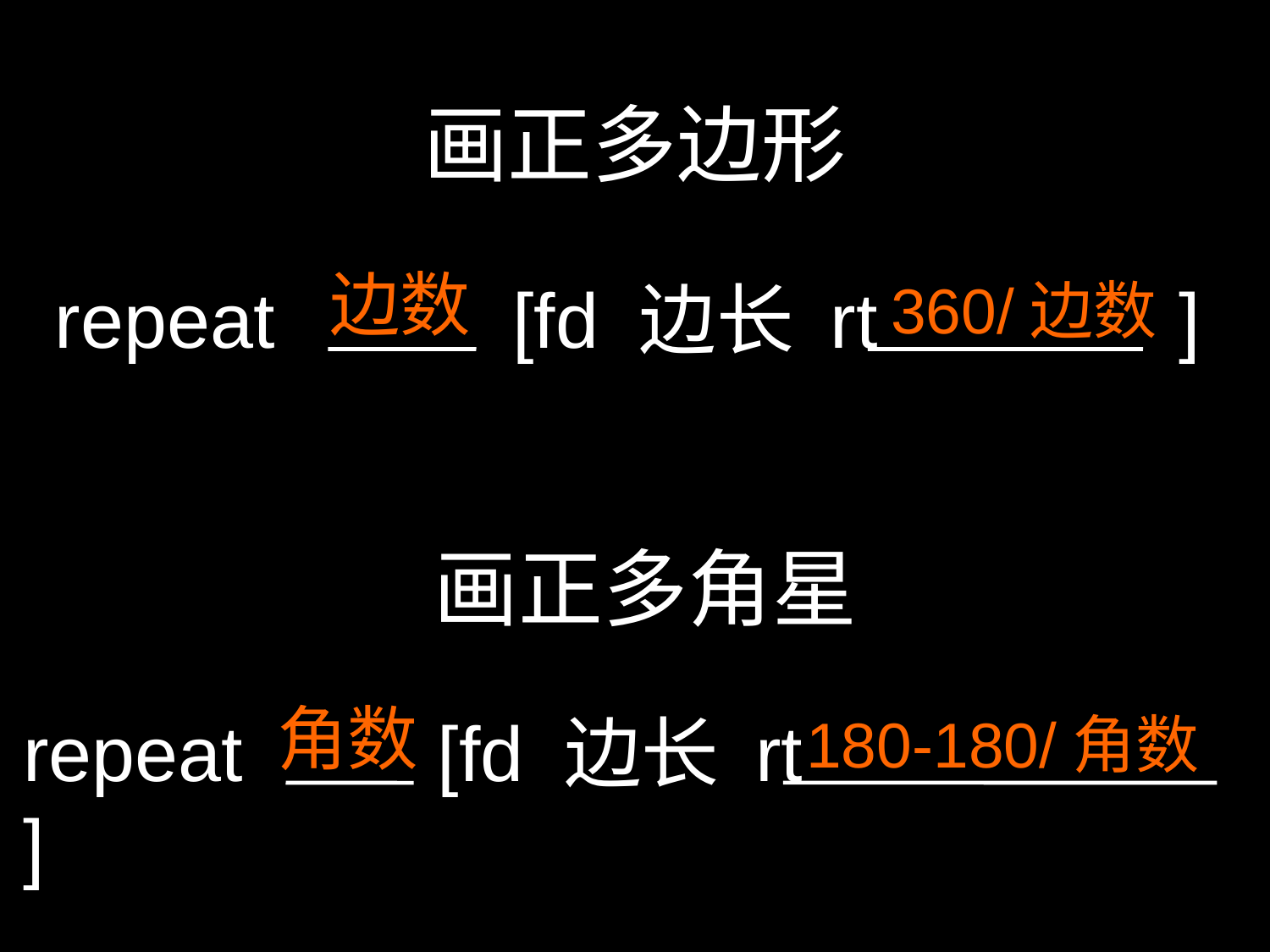

画正多边形
边数
repeat           [fd 边长 rt              ]

360/边数
画正多角星
角数
repeat         [fd 边长 rt                     ]

180-180/角数